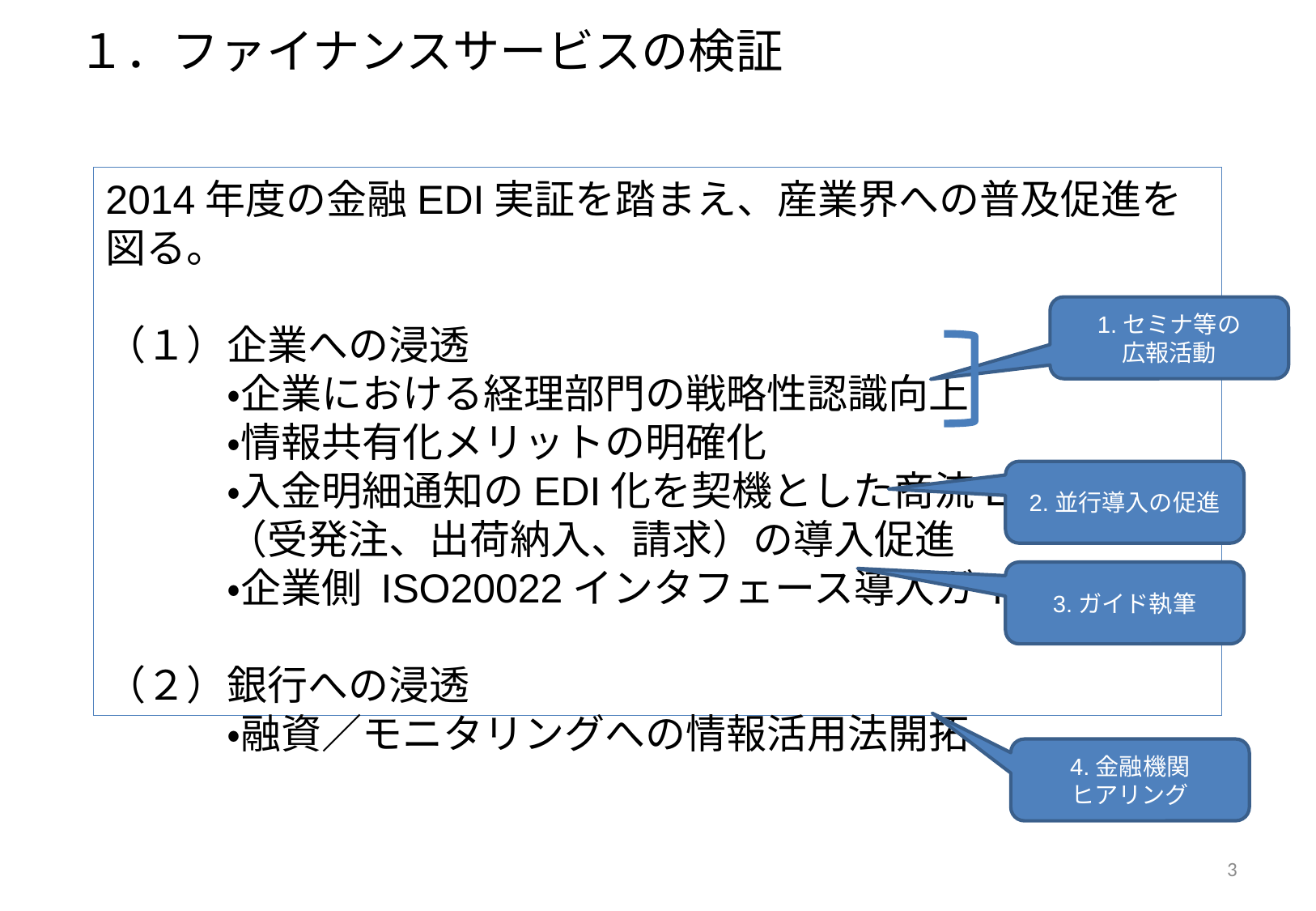

# １．ファイナンスサービスの検証
2014年度の金融EDI実証を踏まえ、産業界への普及促進を図る。

（１）企業への浸透
	・企業における経理部門の戦略性認識向上
	・情報共有化メリットの明確化
	・入金明細通知のEDI化を契機とした商流EDI
	（受発注、出荷納入、請求）の導入促進
	・企業側 ISO20022インタフェース導入ガイド

（２）銀行への浸透
	・融資／モニタリングへの情報活用法開拓

1.セミナ等の
広報活動

2.並行導入の促進
3.ガイド執筆
4.金融機関
ヒアリング
3